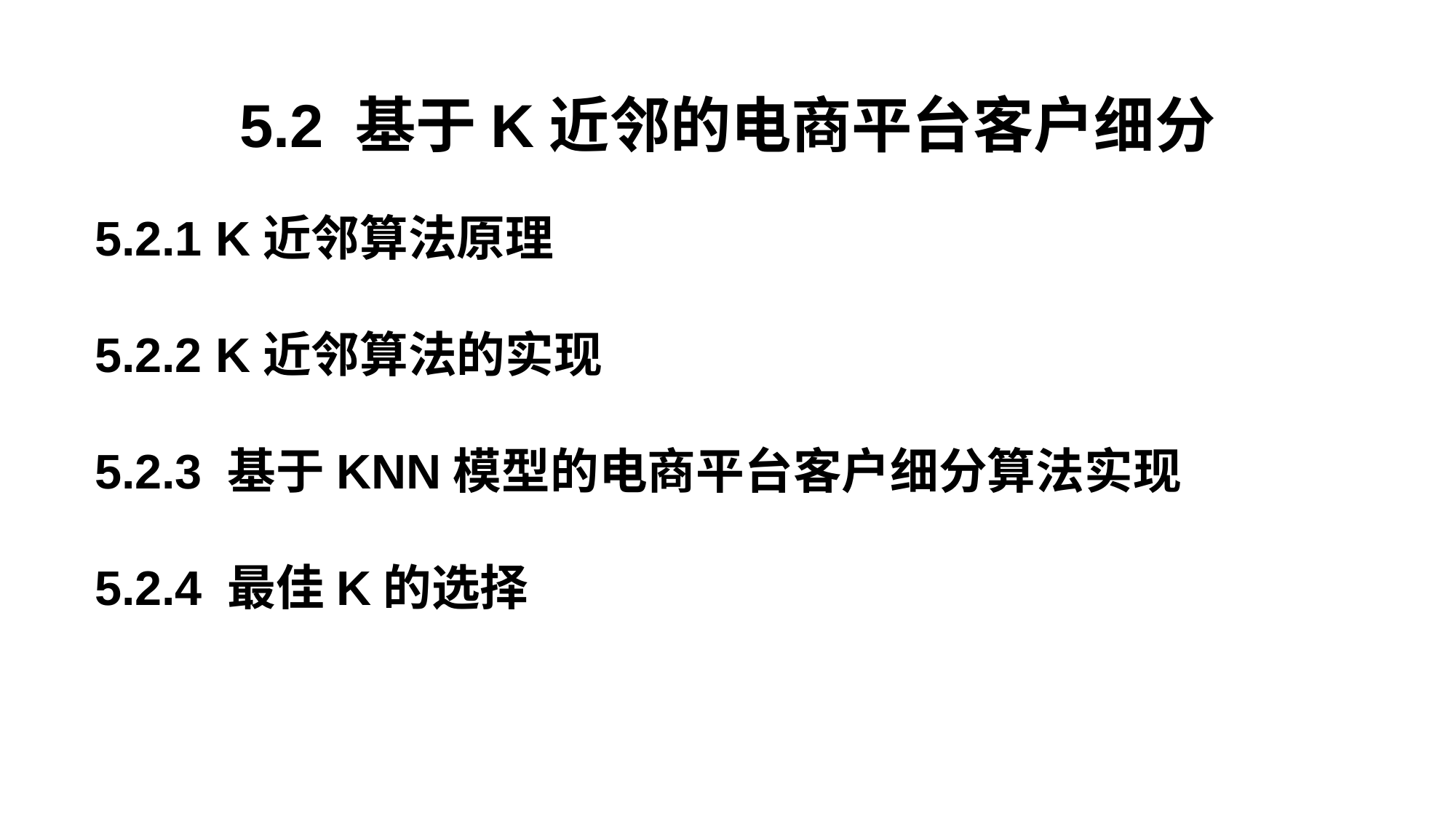

5.2 基于K近邻的电商平台客户细分
5.2.1 K近邻算法原理

5.2.2 K近邻算法的实现

5.2.3 基于KNN模型的电商平台客户细分算法实现

5.2.4 最佳K的选择